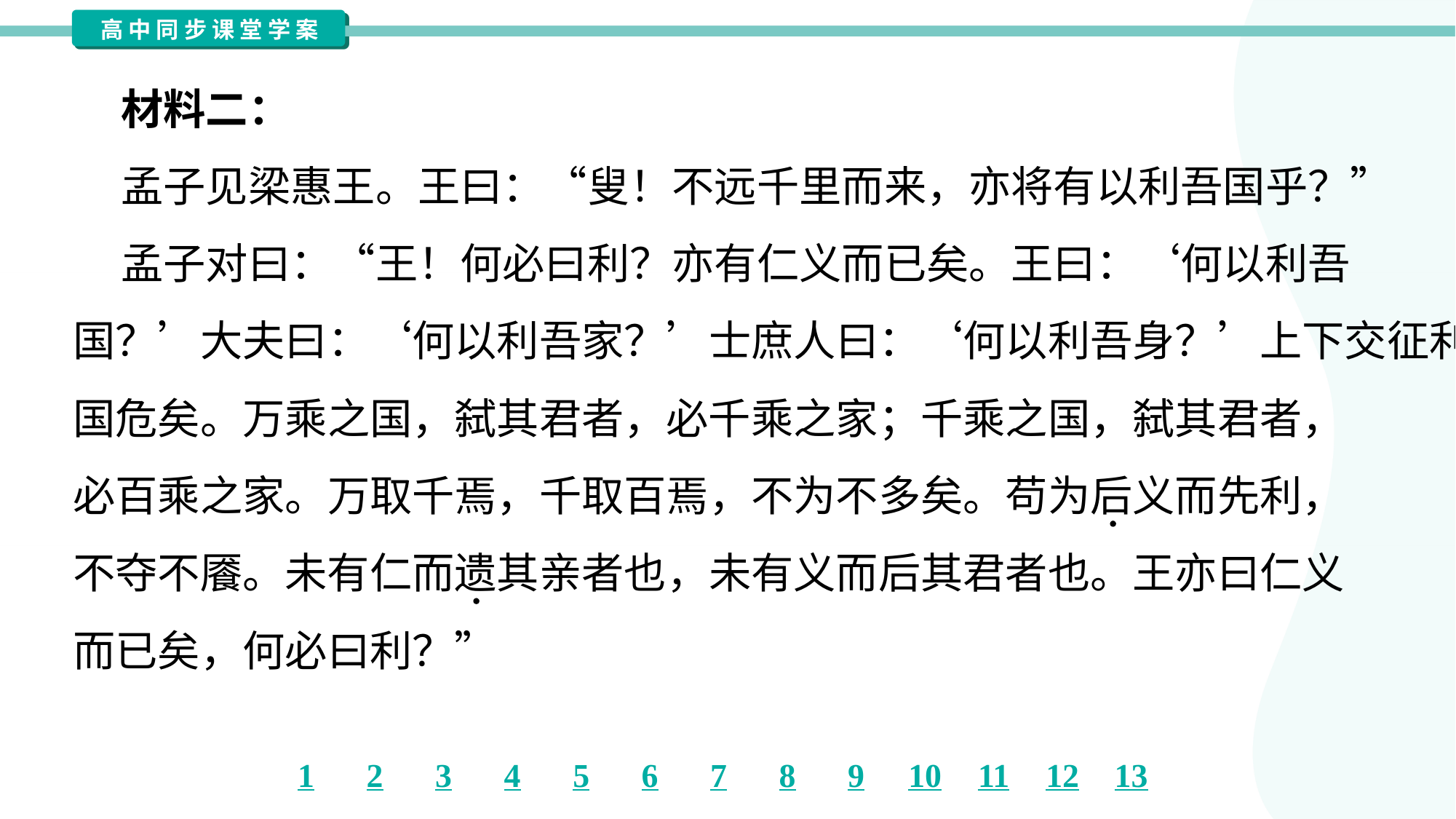

材料二：
    孟子见梁惠王。王曰：“叟！不远千里而来，亦将有以利吾国乎？”
    孟子对曰：“王！何必曰利？亦有仁义而已矣。王曰：‘何以利吾
国？’大夫曰：‘何以利吾家？’士庶人曰：‘何以利吾身？’上下交征利而
国危矣。万乘之国，弑其君者，必千乘之家；千乘之国，弑其君者，
必百乘之家。万取千焉，千取百焉，不为不多矣。苟为后义而先利，
不夺不餍。未有仁而遗其亲者也，未有义而后其君者也。王亦曰仁义
而已矣，何必曰利？”